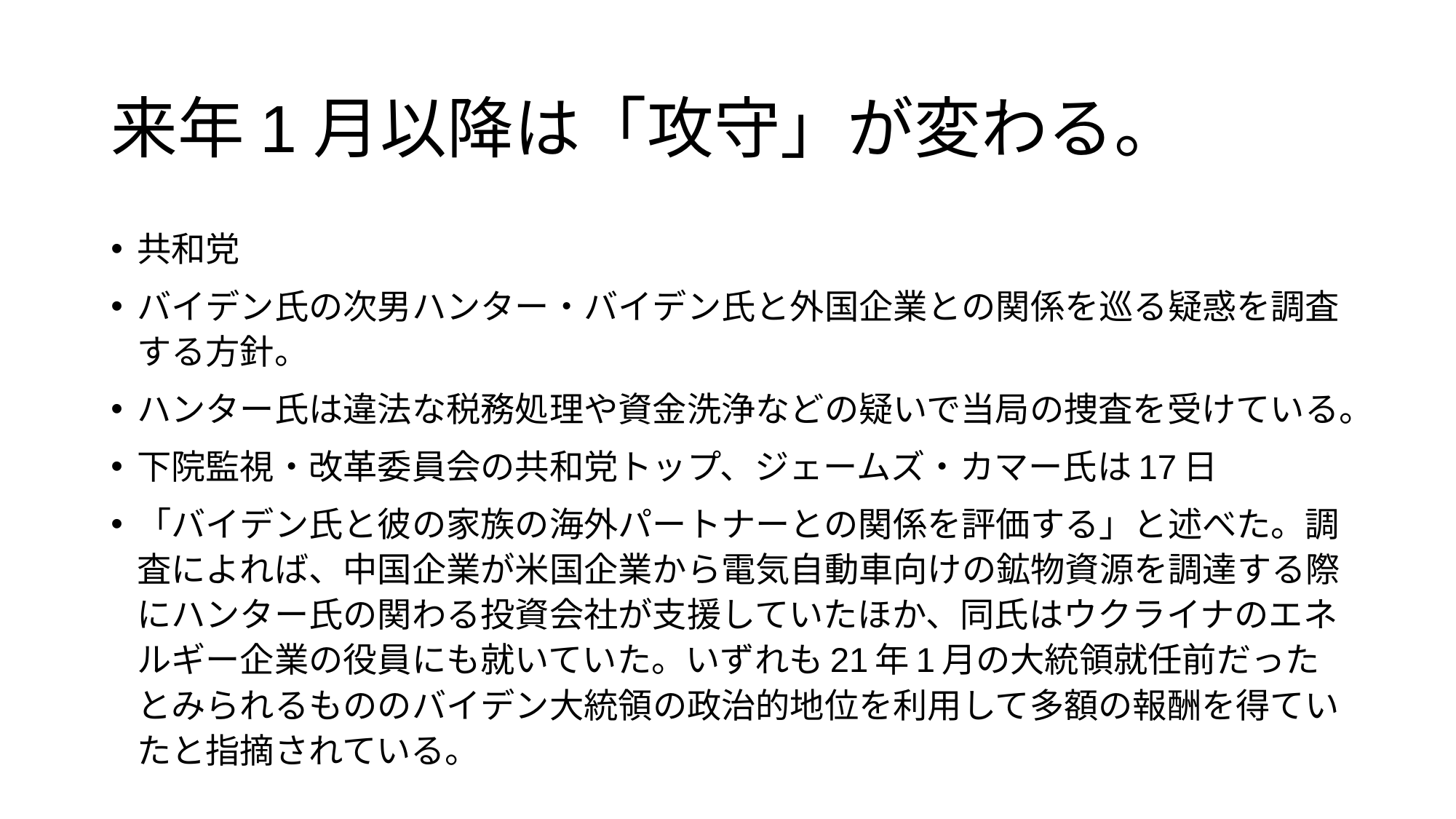

# 来年1月以降は「攻守」が変わる。
共和党
バイデン氏の次男ハンター・バイデン氏と外国企業との関係を巡る疑惑を調査する方針。
ハンター氏は違法な税務処理や資金洗浄などの疑いで当局の捜査を受けている。
下院監視・改革委員会の共和党トップ、ジェームズ・カマー氏は17日
「バイデン氏と彼の家族の海外パートナーとの関係を評価する」と述べた。調査によれば、中国企業が米国企業から電気自動車向けの鉱物資源を調達する際にハンター氏の関わる投資会社が支援していたほか、同氏はウクライナのエネルギー企業の役員にも就いていた。いずれも21年1月の大統領就任前だったとみられるもののバイデン大統領の政治的地位を利用して多額の報酬を得ていたと指摘されている。